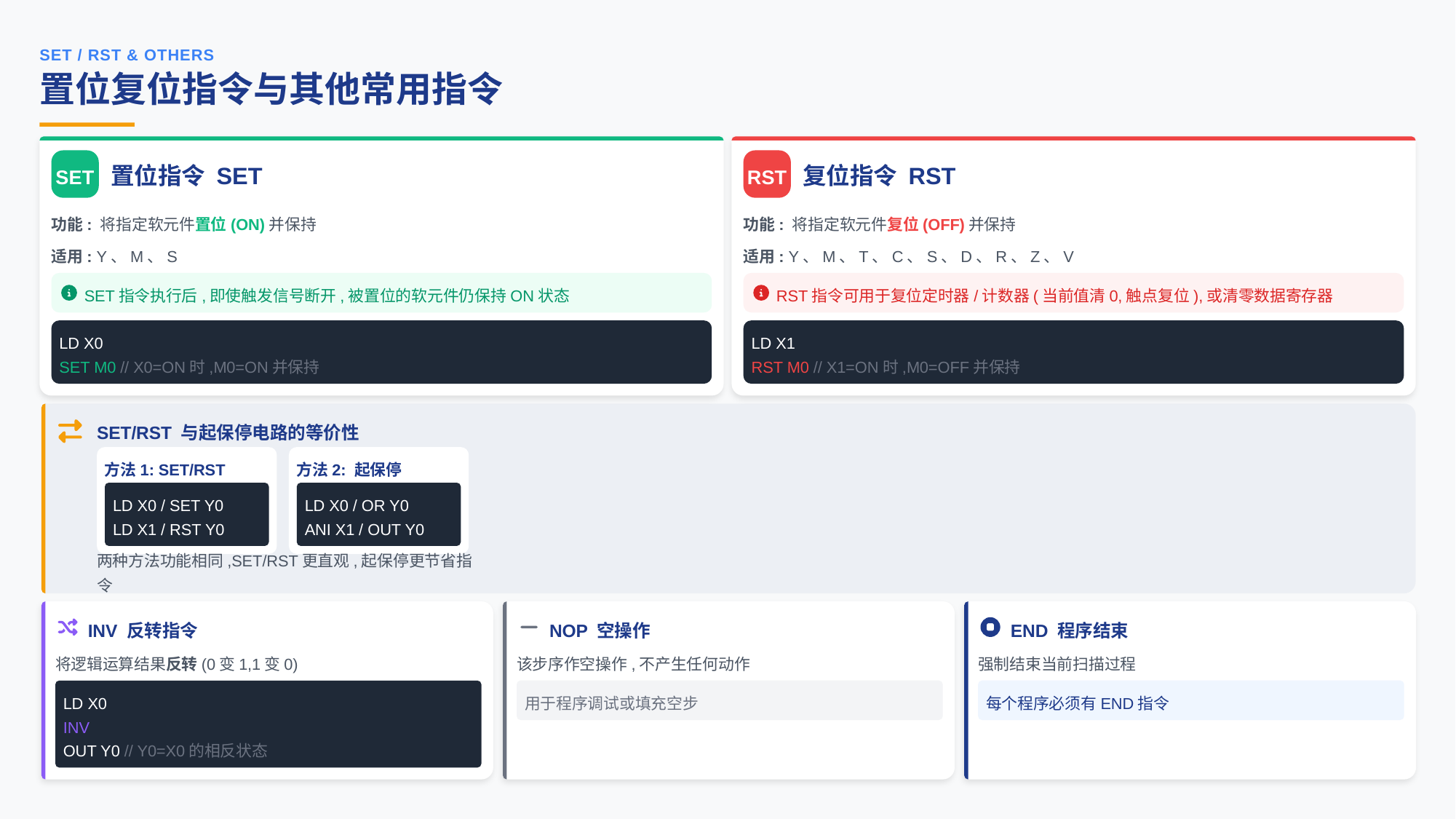

SET / RST & OTHERS
置位复位指令与其他常用指令

SET

RST

置位指令 SET
复位指令 RST
功能: 将指定软元件置位(ON)并保持
功能: 将指定软元件复位(OFF)并保持
适用: Y、M、S
适用: Y、M、T、C、S、D、R、Z、V

SET指令执行后,即使触发信号断开,被置位的软元件仍保持ON状态
RST指令可用于复位定时器/计数器(当前值清0,触点复位),或清零数据寄存器

LD X0
LD X1
SET M0 // X0=ON时,M0=ON并保持
RST M0 // X1=ON时,M0=OFF并保持

SET/RST 与起保停电路的等价性

方法1: SET/RST
方法2: 起保停

LD X0 / SET Y0
LD X0 / OR Y0
LD X1 / RST Y0
ANI X1 / OUT Y0
两种方法功能相同,SET/RST更直观,起保停更节省指令

INV 反转指令
NOP 空操作
END 程序结束

将逻辑运算结果反转(0变1,1变0)
该步序作空操作,不产生任何动作
强制结束当前扫描过程

LD X0
用于程序调试或填充空步
每个程序必须有END指令
INV
OUT Y0 // Y0=X0的相反状态